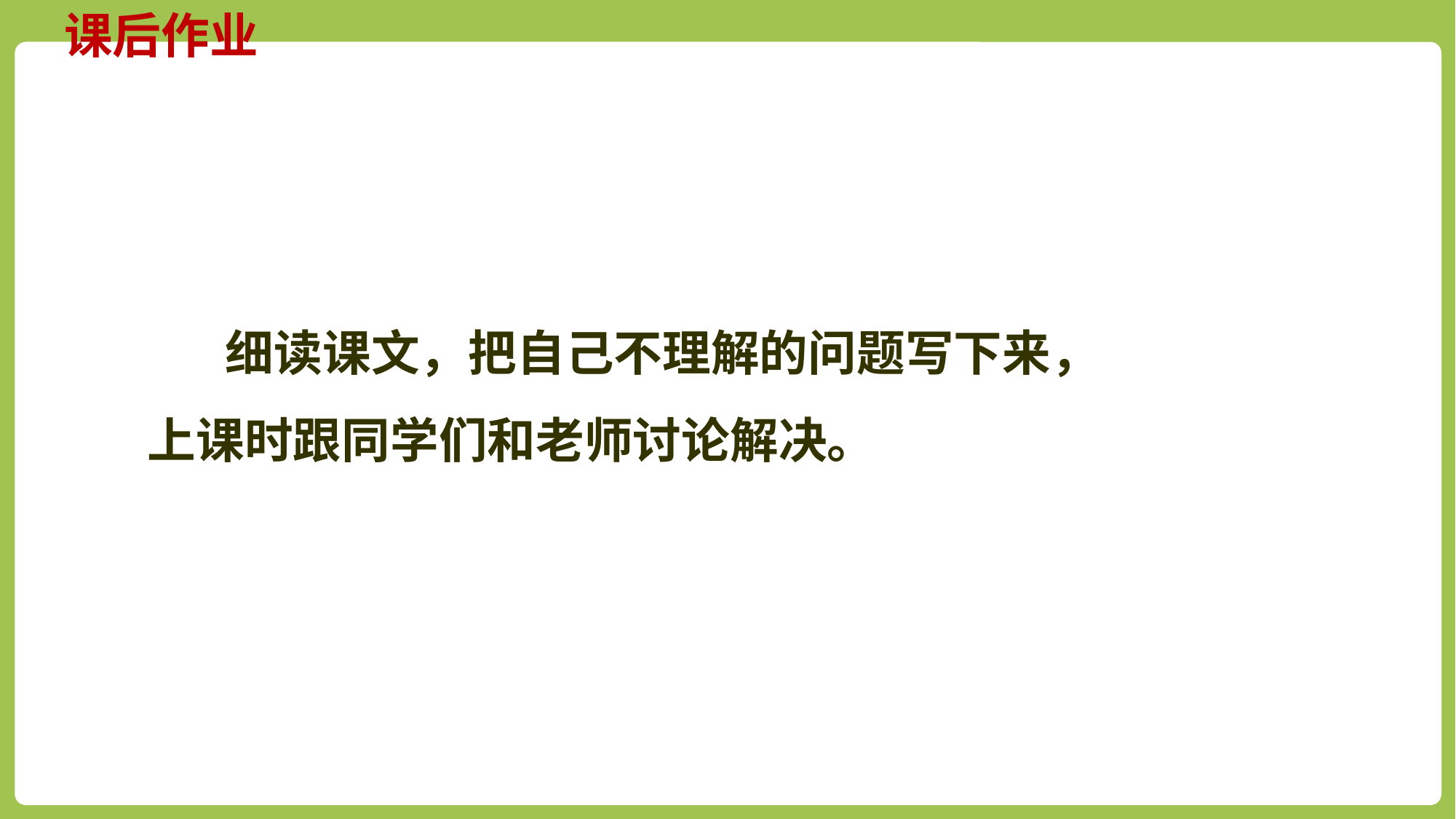

课后作业
      细读课文，把自己不理解的问题写下来，上课时跟同学们和老师讨论解决。